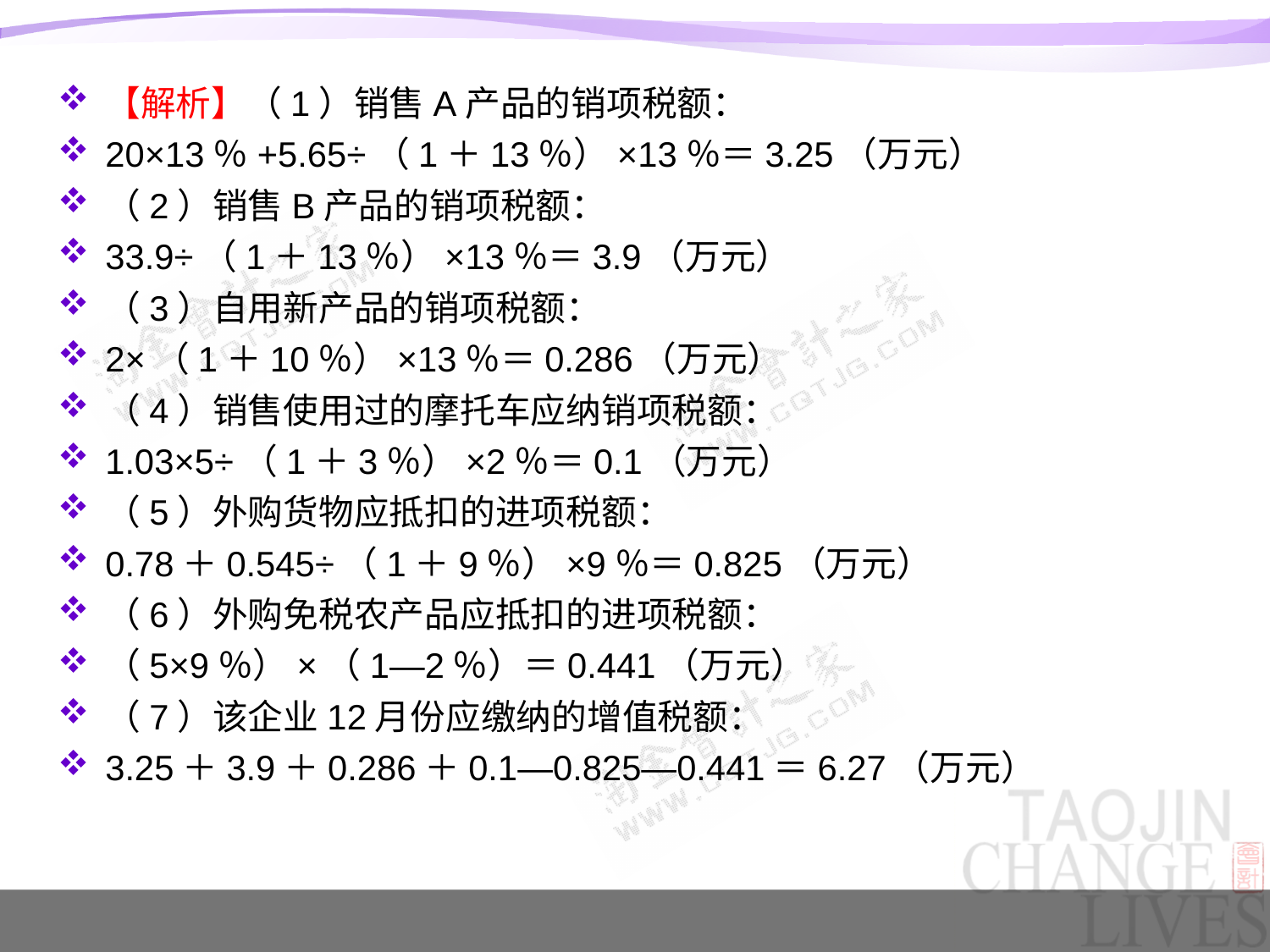

#
【解析】（1）销售A产品的销项税额：
20×13％+5.65÷（1＋13％）×13％＝3.25（万元）
（2）销售B产品的销项税额：
33.9÷（1＋13％）×13％＝3.9（万元）
（3）自用新产品的销项税额：
2×（1＋10％）×13％＝0.286（万元）
（4）销售使用过的摩托车应纳销项税额：
1.03×5÷（1＋3％）×2％＝0.1（万元）
（5）外购货物应抵扣的进项税额：
0.78＋0.545÷（1＋9％）×9％＝0.825（万元）
（6）外购免税农产品应抵扣的进项税额：
（5×9％）×（1—2％）＝0.441（万元）
（7）该企业12月份应缴纳的增值税额：
3.25＋3.9＋0.286＋0.1—0.825—0.441＝6.27（万元）